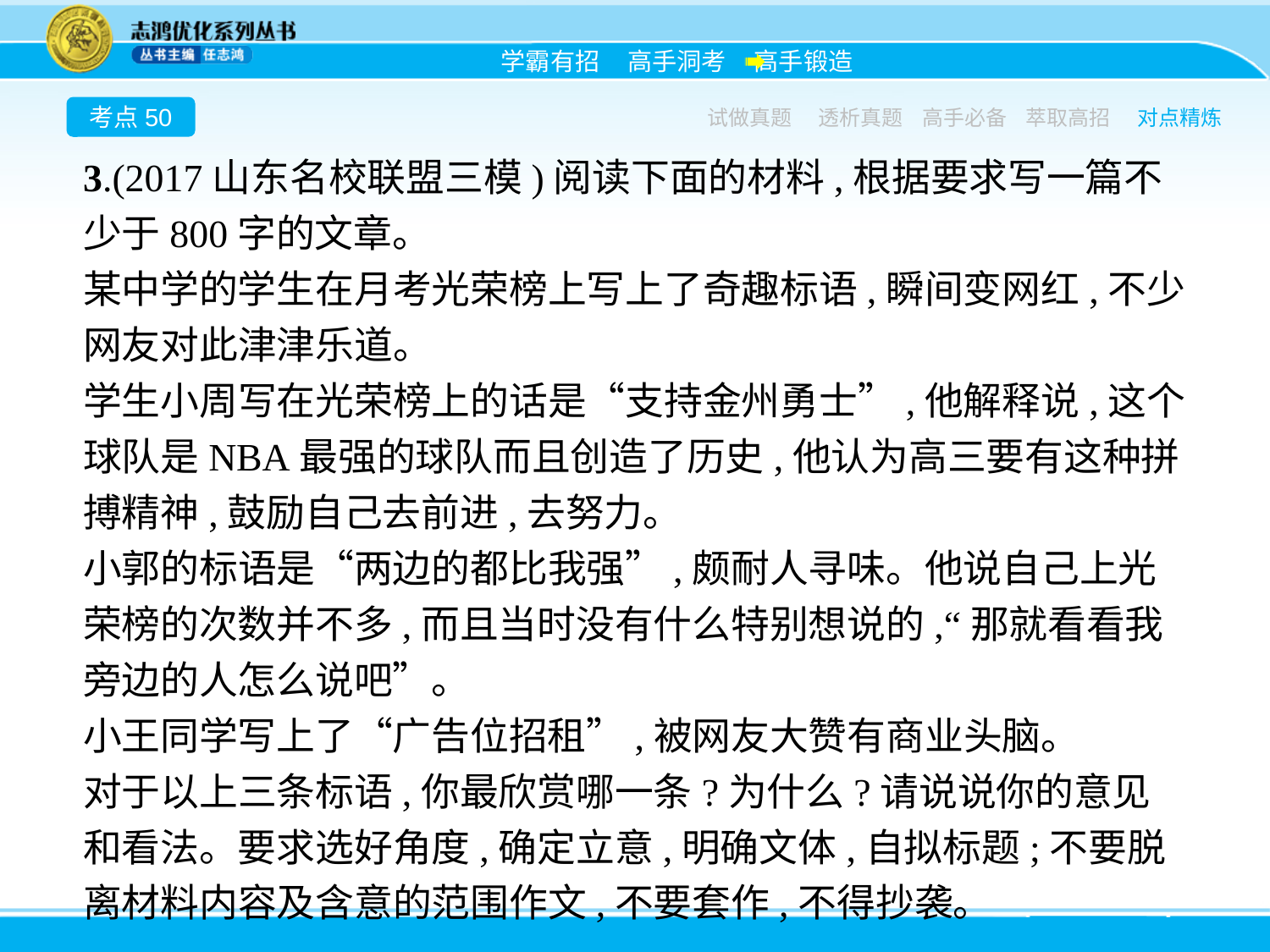

考点50
试做真题
透析真题
高手必备
萃取高招
对点精炼
3.(2017山东名校联盟三模)阅读下面的材料,根据要求写一篇不少于800字的文章。
某中学的学生在月考光荣榜上写上了奇趣标语,瞬间变网红,不少网友对此津津乐道。
学生小周写在光荣榜上的话是“支持金州勇士”,他解释说,这个球队是NBA最强的球队而且创造了历史,他认为高三要有这种拼搏精神,鼓励自己去前进,去努力。
小郭的标语是“两边的都比我强”,颇耐人寻味。他说自己上光荣榜的次数并不多,而且当时没有什么特别想说的,“那就看看我旁边的人怎么说吧”。
小王同学写上了“广告位招租”,被网友大赞有商业头脑。
对于以上三条标语,你最欣赏哪一条?为什么?请说说你的意见和看法。要求选好角度,确定立意,明确文体,自拟标题;不要脱离材料内容及含意的范围作文,不要套作,不得抄袭。